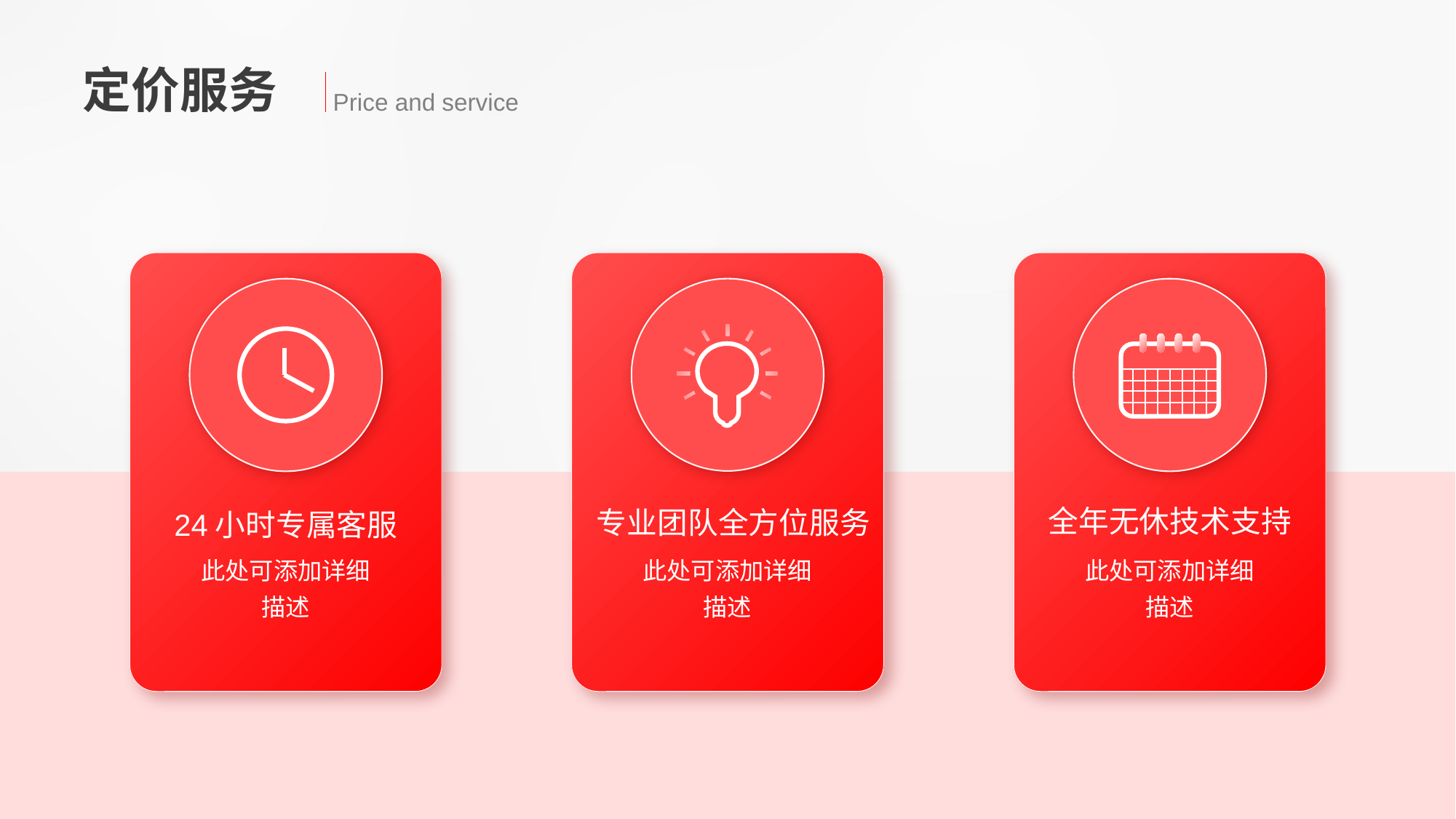

定价服务
Price and service
全年无休技术支持
专业团队全方位服务
24小时专属客服

此处可添加详细描述
此处可添加详细描述

此处可添加详细描述